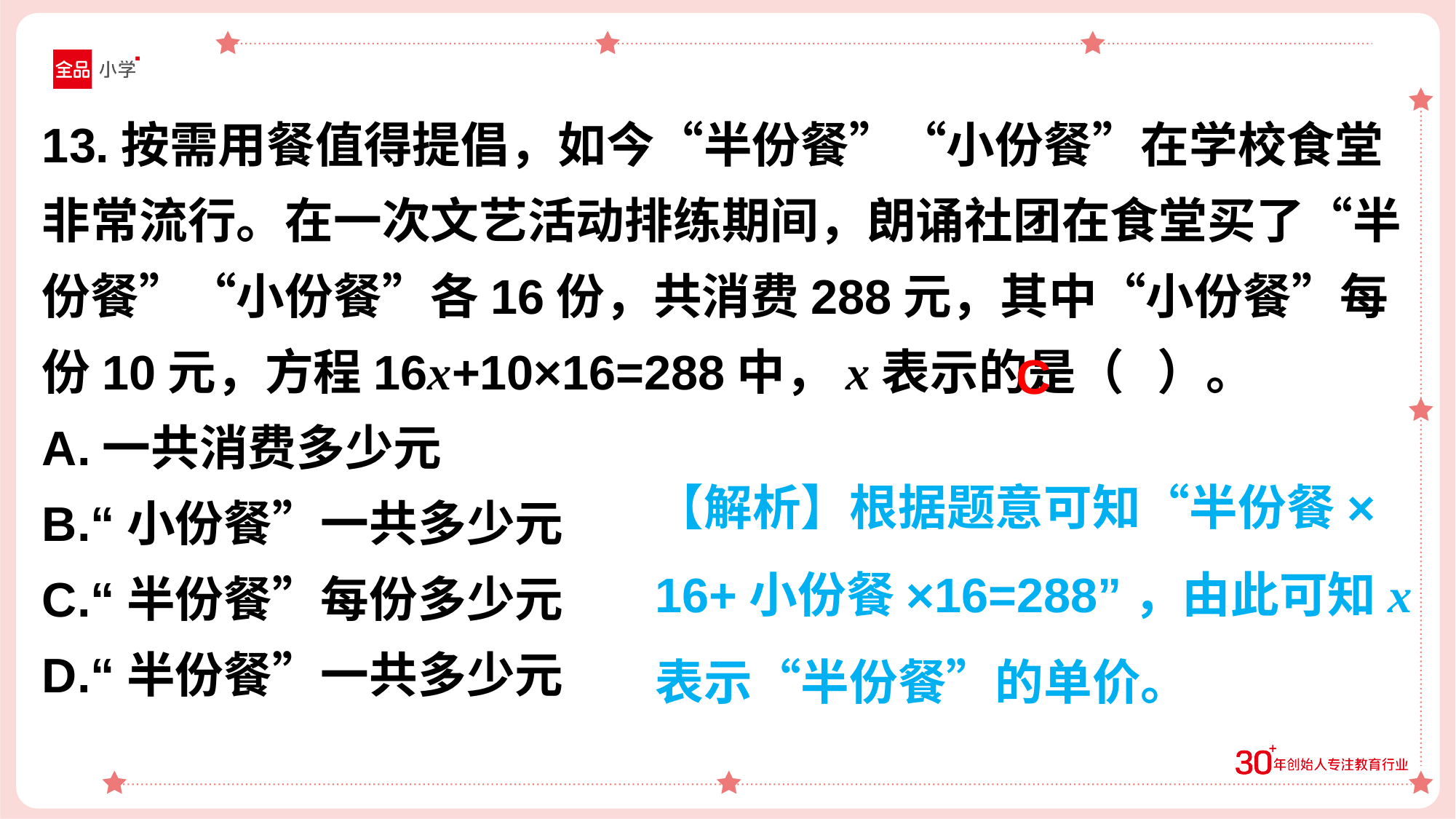

13.按需用餐值得提倡，如今“半份餐”“小份餐”在学校食堂非常流行。在一次文艺活动排练期间，朗诵社团在食堂买了“半份餐”“小份餐”各16份，共消费288元，其中“小份餐”每份10元，方程16x+10×16=288中，x表示的是（   ）。
A.一共消费多少元
B.“小份餐”一共多少元
C.“半份餐”每份多少元
D.“半份餐”一共多少元
C
【解析】根据题意可知“半份餐×
16+小份餐×16=288”，由此可知x
表示“半份餐”的单价。